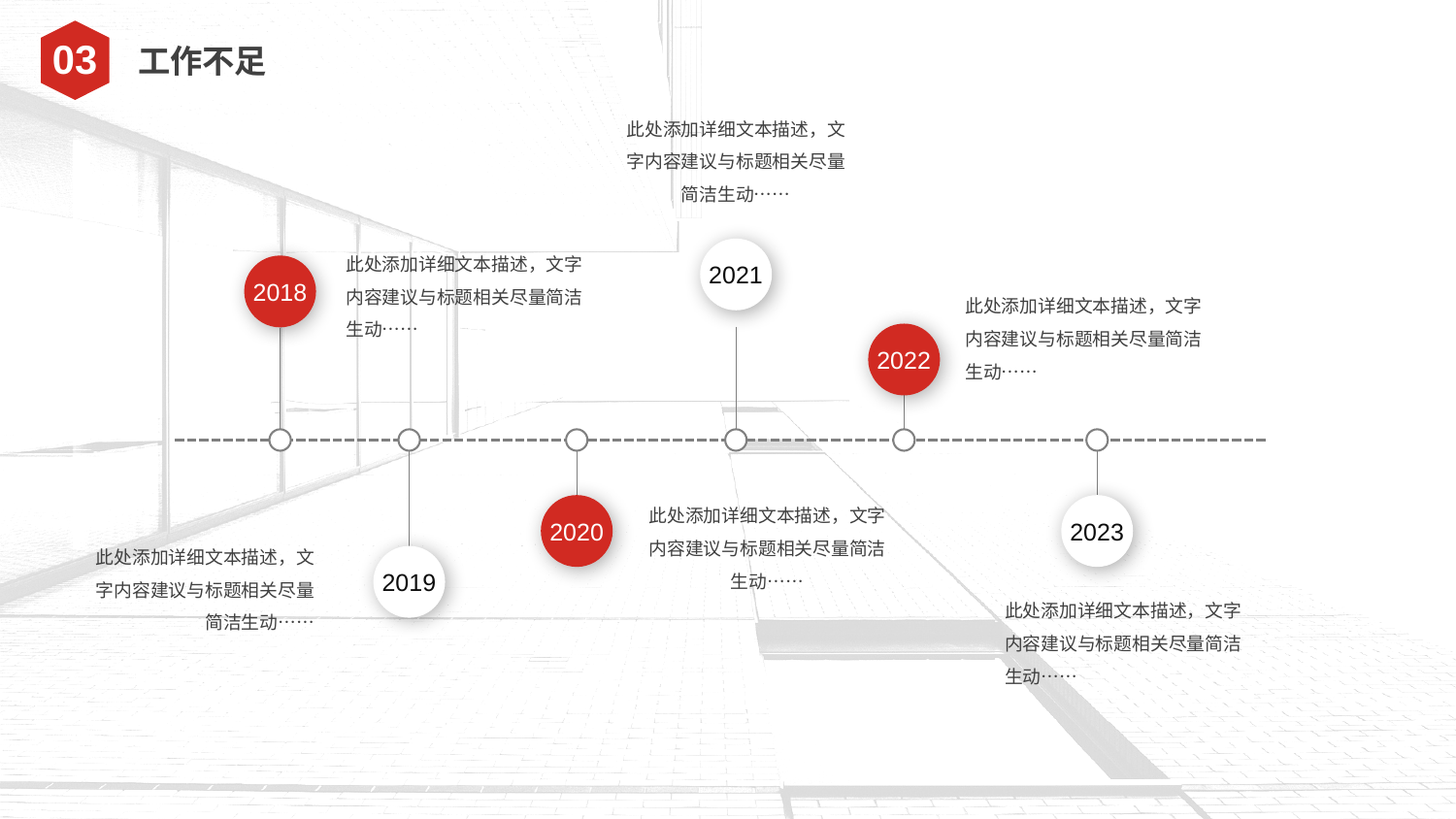

03

工作不足
此处添加详细文本描述，文字内容建议与标题相关尽量简洁生动……
2021
此处添加详细文本描述，文字内容建议与标题相关尽量简洁生动……
2018
此处添加详细文本描述，文字内容建议与标题相关尽量简洁生动……
2022

此处添加详细文本描述，文字内容建议与标题相关尽量简洁生动……
2020
2023
此处添加详细文本描述，文字内容建议与标题相关尽量简洁生动……
2019
此处添加详细文本描述，文字内容建议与标题相关尽量简洁生动……